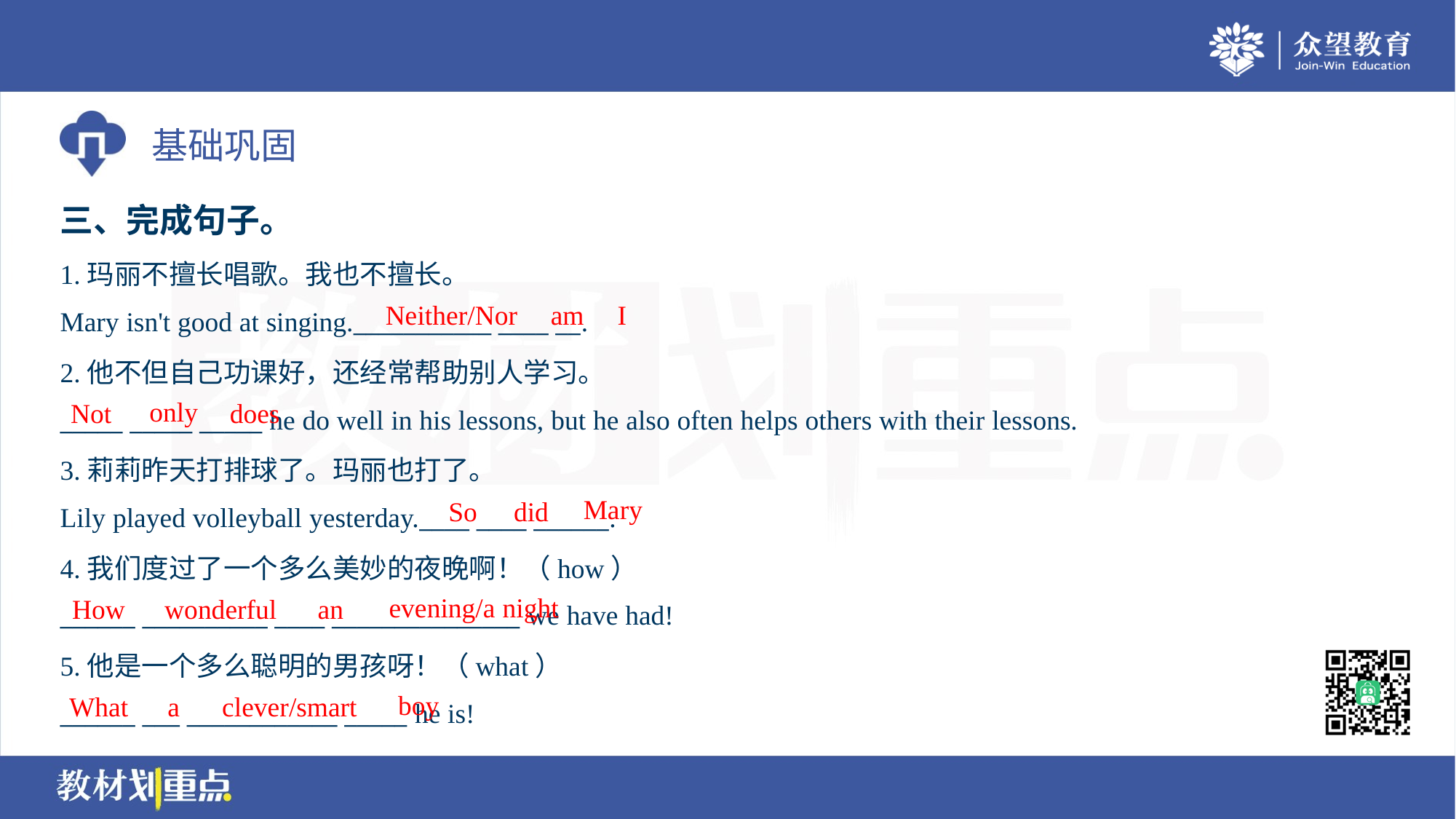

三、完成句子。
1.玛丽不擅长唱歌。我也不擅长。
Mary isn't good at singing.___________ ____ __.
Neither/Nor
am
I
2.他不但自己功课好，还经常帮助别人学习。
_____ _____ _____ he do well in his lessons, but he also often helps others with their lessons.
only
Not
does
3.莉莉昨天打排球了。玛丽也打了。
Lily played volleyball yesterday.____ ____ ______.
Mary
So
did
4.我们度过了一个多么美妙的夜晚啊！（how）
______ __________ ____ _______________ we have had!
evening/a night
How
wonderful
an
5.他是一个多么聪明的男孩呀！（what）
______ ___ ____________ _____ he is!
boy
What
a
clever/smart